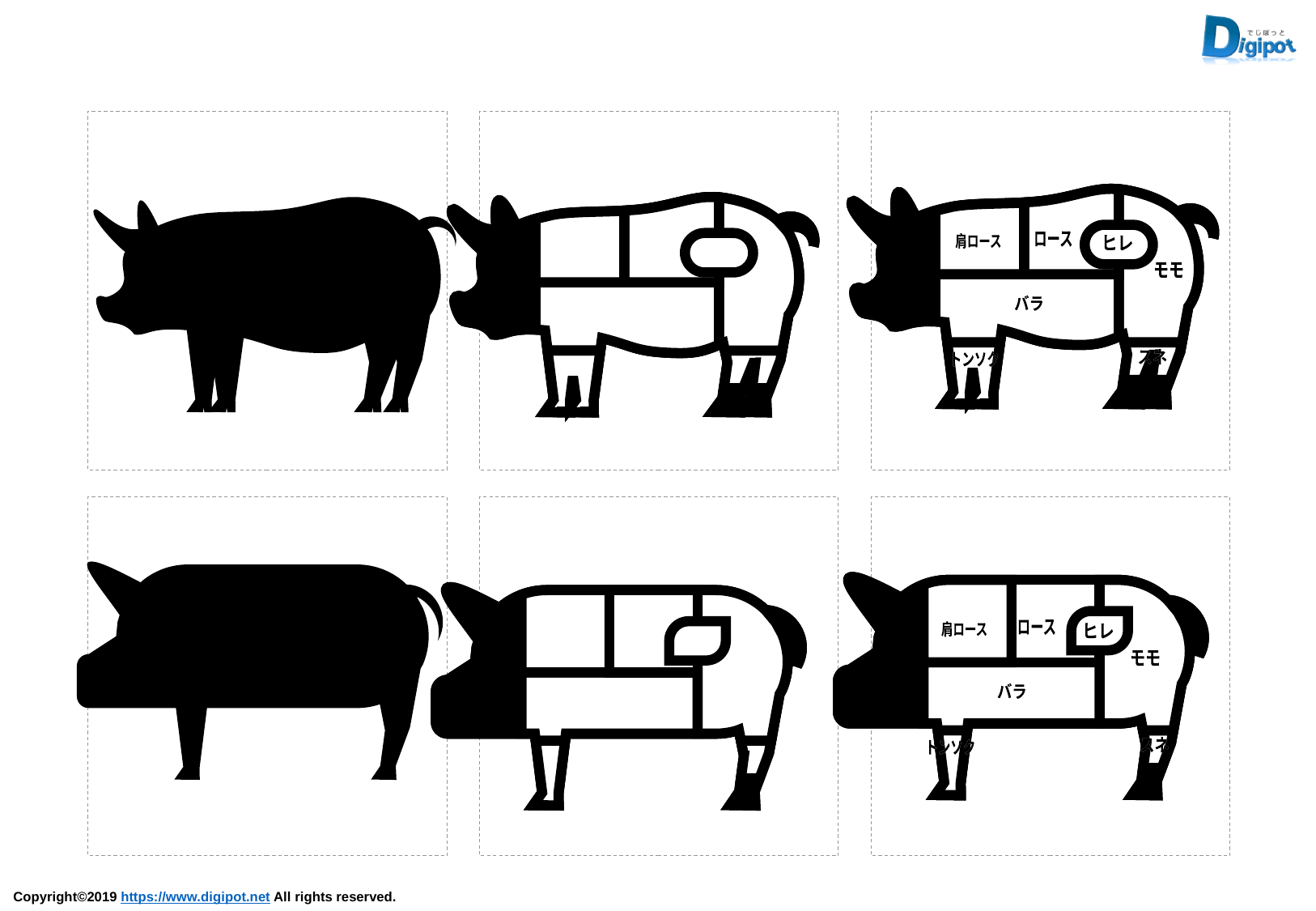

ロース
ロース
肩ロース
肩ロース
ヒレ
ヒレ
モモ
モモ
バラ
バラ
スネ
スネ
トンソク
トンソク

ロース
ロース
肩ロース
肩ロース
ヒレ
ヒレ
モモ
モモ
バラ
バラ
スネ
スネ
トンソク
トンソク